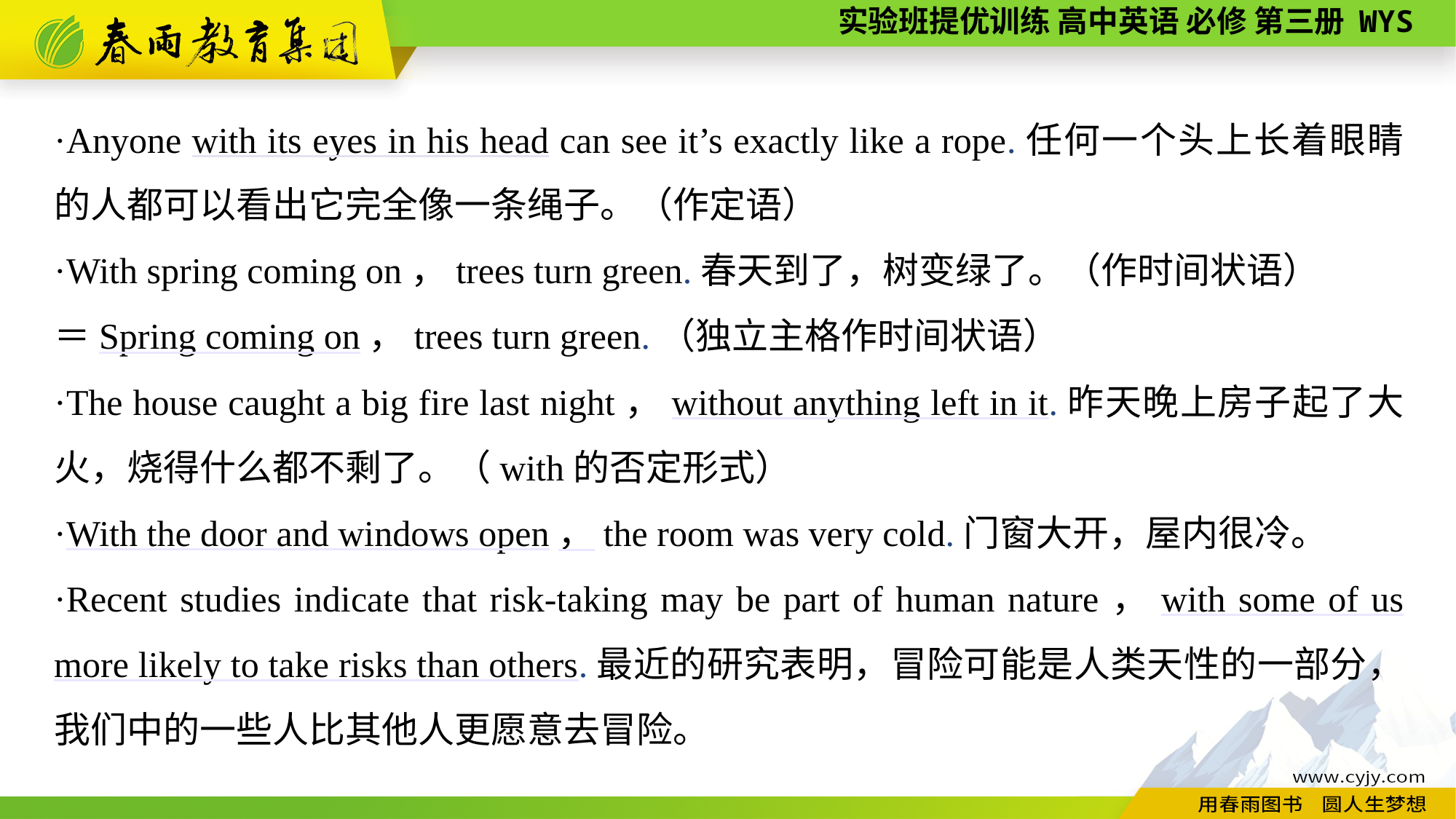

·Anyone with its eyes in his head can see it’s exactly like a rope.任何一个头上长着眼睛的人都可以看出它完全像一条绳子。（作定语）
·With spring coming on，trees turn green.春天到了，树变绿了。（作时间状语）
＝Spring coming on，trees turn green.（独立主格作时间状语）
·The house caught a big fire last night，without anything left in it.昨天晚上房子起了大火，烧得什么都不剩了。（with的否定形式）
·With the door and windows open，the room was very cold.门窗大开，屋内很冷。
·Recent studies indicate that risk-taking may be part of human nature，with some of us more likely to take risks than others.最近的研究表明，冒险可能是人类天性的一部分，我们中的一些人比其他人更愿意去冒险。